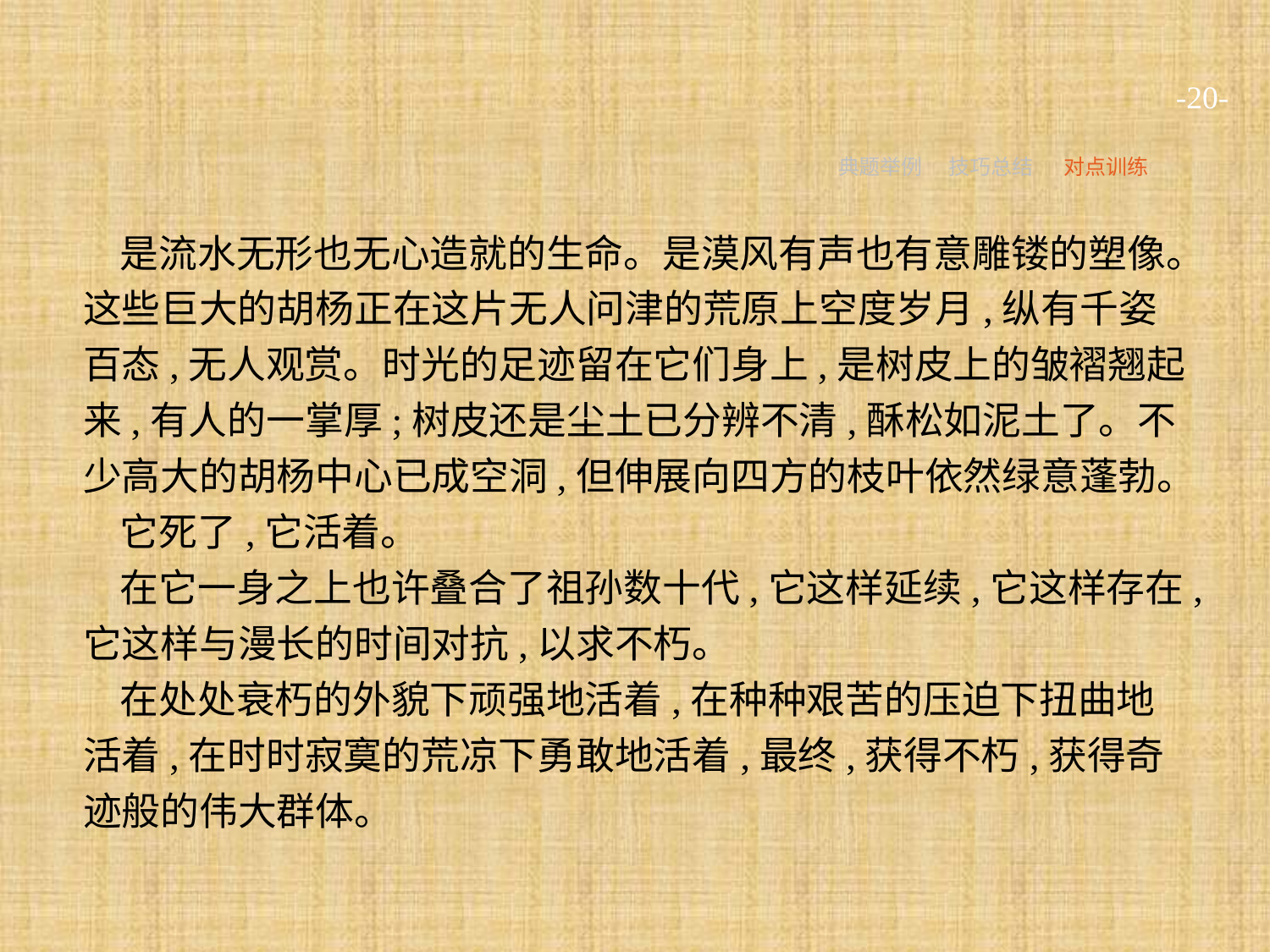

-20-
典题举例
技巧总结
对点训练
是流水无形也无心造就的生命。是漠风有声也有意雕镂的塑像。这些巨大的胡杨正在这片无人问津的荒原上空度岁月,纵有千姿百态,无人观赏。时光的足迹留在它们身上,是树皮上的皱褶翘起来,有人的一掌厚;树皮还是尘土已分辨不清,酥松如泥土了。不少高大的胡杨中心已成空洞,但伸展向四方的枝叶依然绿意蓬勃。
它死了,它活着。
在它一身之上也许叠合了祖孙数十代,它这样延续,它这样存在,它这样与漫长的时间对抗,以求不朽。
在处处衰朽的外貌下顽强地活着,在种种艰苦的压迫下扭曲地活着,在时时寂寞的荒凉下勇敢地活着,最终,获得不朽,获得奇迹般的伟大群体。